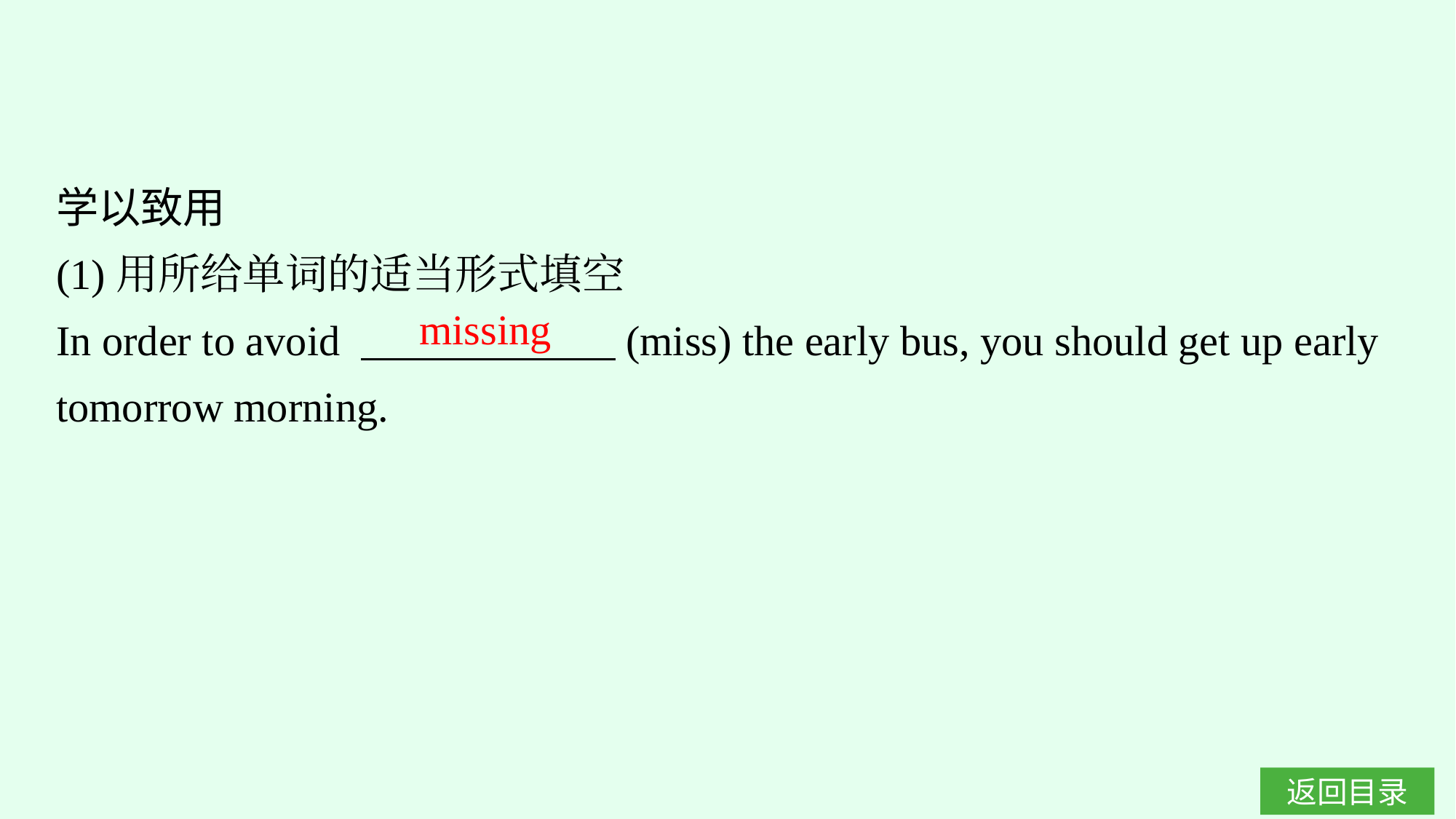

学以致用
(1)用所给单词的适当形式填空
In order to avoid 　　　　　　(miss) the early bus, you should get up early tomorrow morning.
missing